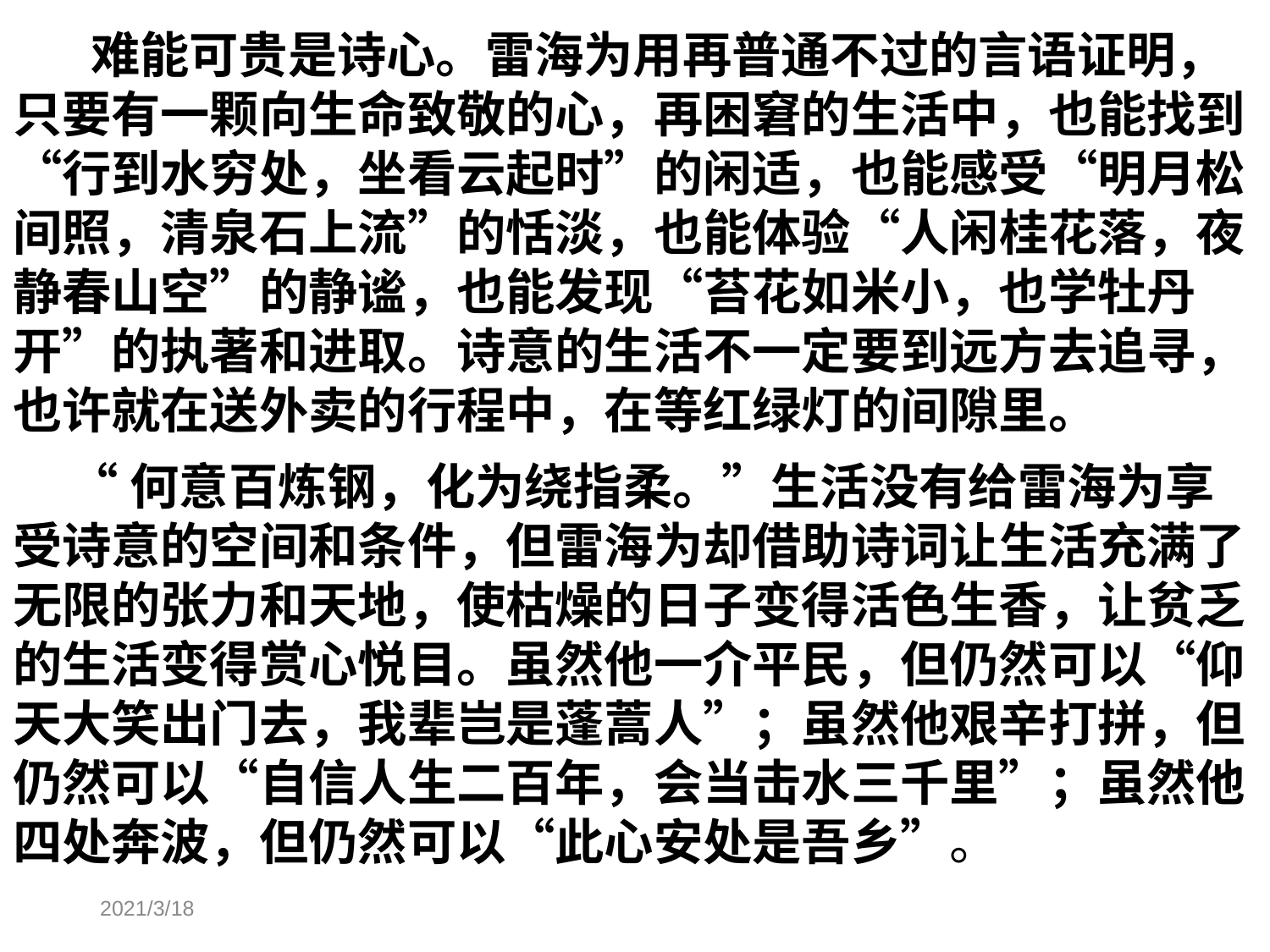

难能可贵是诗心。雷海为用再普通不过的言语证明，只要有一颗向生命致敬的心，再困窘的生活中，也能找到“行到水穷处，坐看云起时”的闲适，也能感受“明月松间照，清泉石上流”的恬淡，也能体验“人闲桂花落，夜静春山空”的静谧，也能发现“苔花如米小，也学牡丹开”的执著和进取。诗意的生活不一定要到远方去追寻，也许就在送外卖的行程中，在等红绿灯的间隙里。
     “何意百炼钢，化为绕指柔。”生活没有给雷海为享受诗意的空间和条件，但雷海为却借助诗词让生活充满了无限的张力和天地，使枯燥的日子变得活色生香，让贫乏的生活变得赏心悦目。虽然他一介平民，但仍然可以“仰天大笑出门去，我辈岂是蓬蒿人”；虽然他艰辛打拼，但仍然可以“自信人生二百年，会当击水三千里”；虽然他四处奔波，但仍然可以“此心安处是吾乡”。
2021/3/18